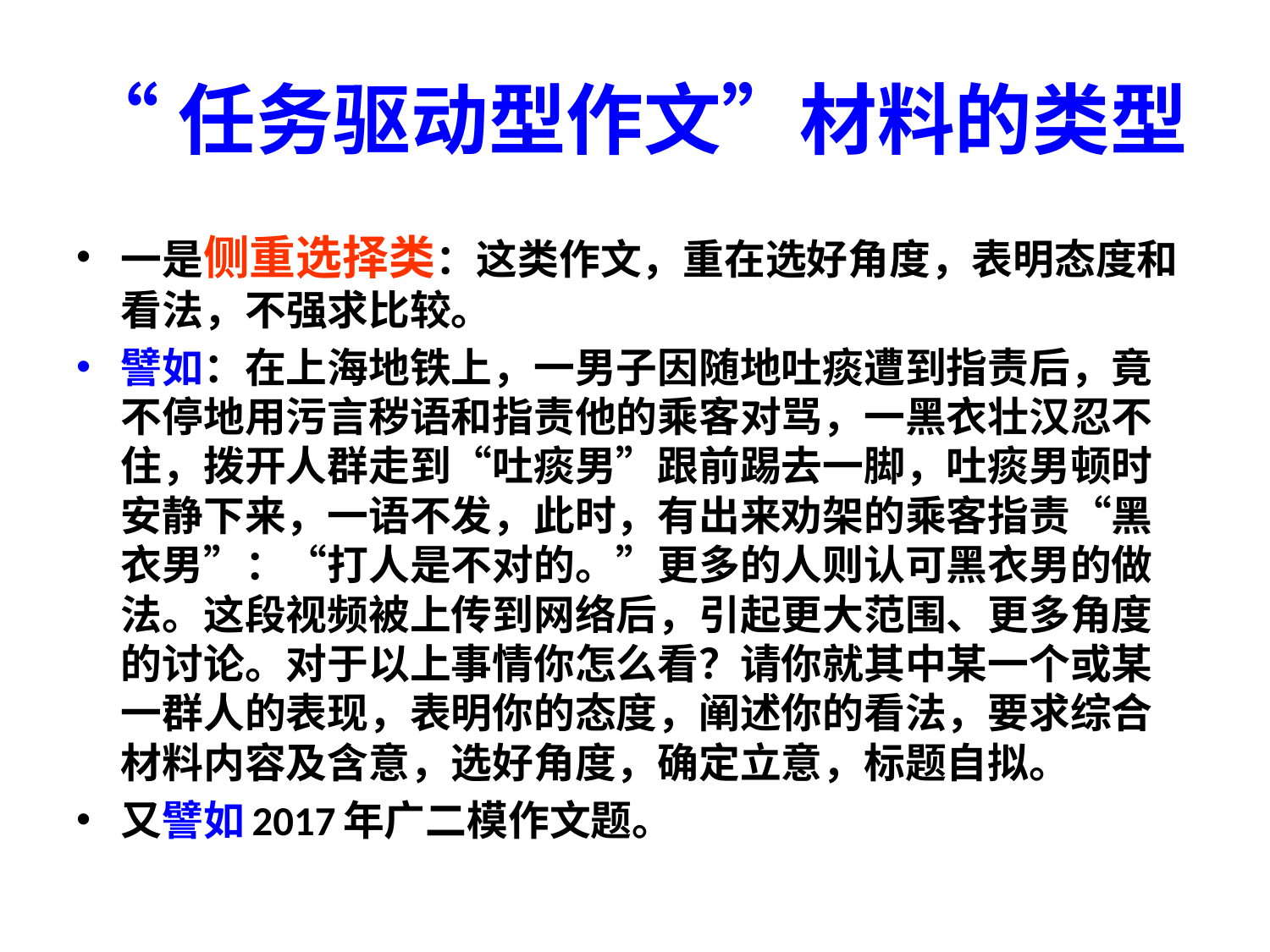

# “任务驱动型作文”材料的类型
一是侧重选择类：这类作文，重在选好角度，表明态度和看法，不强求比较。
譬如：在上海地铁上，一男子因随地吐痰遭到指责后，竟不停地用污言秽语和指责他的乘客对骂，一黑衣壮汉忍不住，拨开人群走到“吐痰男”跟前踢去一脚，吐痰男顿时安静下来，一语不发，此时，有出来劝架的乘客指责“黑衣男”：“打人是不对的。”更多的人则认可黑衣男的做法。这段视频被上传到网络后，引起更大范围、更多角度的讨论。对于以上事情你怎么看？请你就其中某一个或某一群人的表现，表明你的态度，阐述你的看法，要求综合材料内容及含意，选好角度，确定立意，标题自拟。
又譬如2017年广二模作文题。